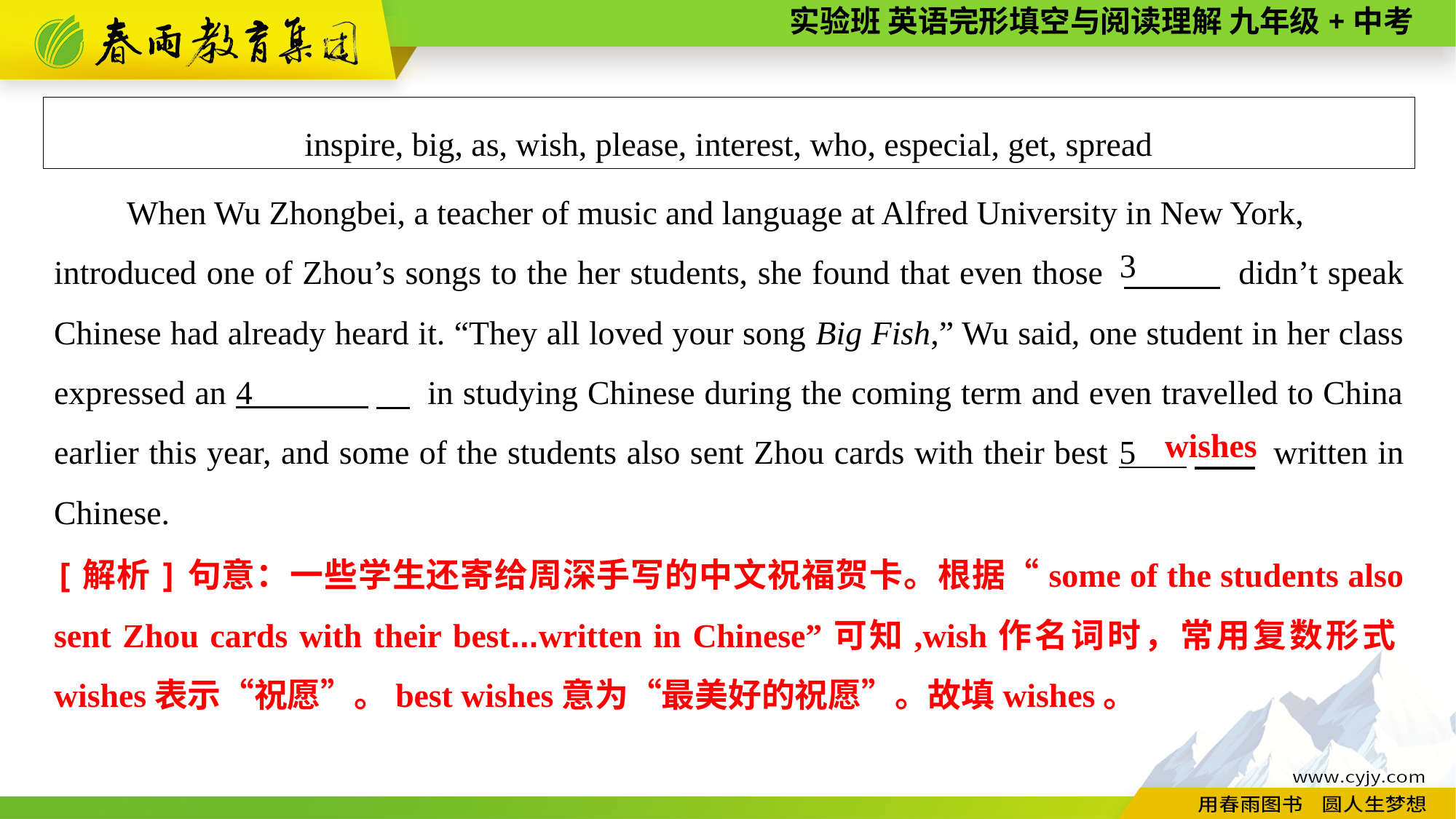

inspire, big, as, wish, please, interest, who, especial, get, spread
When Wu Zhongbei, a teacher of music and language at Alfred University in New York,
introduced one of Zhou’s songs to the her students, she found that even those 　        didn’t speak Chinese had already heard it. “They all loved your song Big Fish,” Wu said, one student in her class expressed an 4            　 in studying Chinese during the coming term and even travelled to China earlier this year, and some of the students also sent Zhou cards with their best 5     　    written in Chinese.
3
wishes
[解析]句意：一些学生还寄给周深手写的中文祝福贺卡。根据“some of the students also sent Zhou cards with their best...written in Chinese”可知,wish作名词时，常用复数形式wishes表示“祝愿”。best wishes意为“最美好的祝愿”。故填wishes。